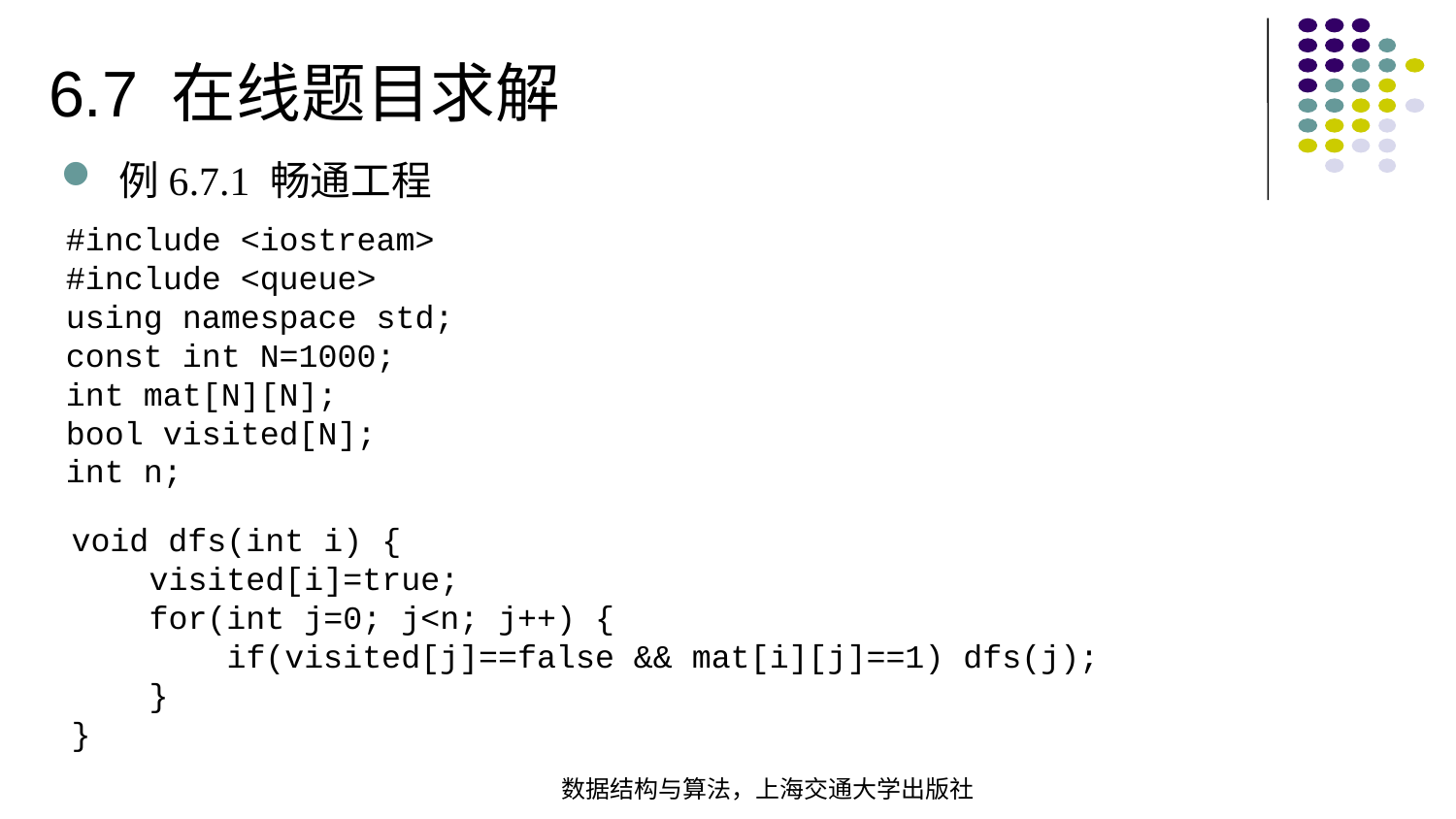

6.7 在线题目求解
例6.7.1 畅通工程
#include <iostream>#include <queue>using namespace std;const int N=1000;int mat[N][N];bool visited[N];int n;
void dfs(int i) {    visited[i]=true;    for(int j=0; j<n; j++) {        if(visited[j]==false && mat[i][j]==1) dfs(j);    }}